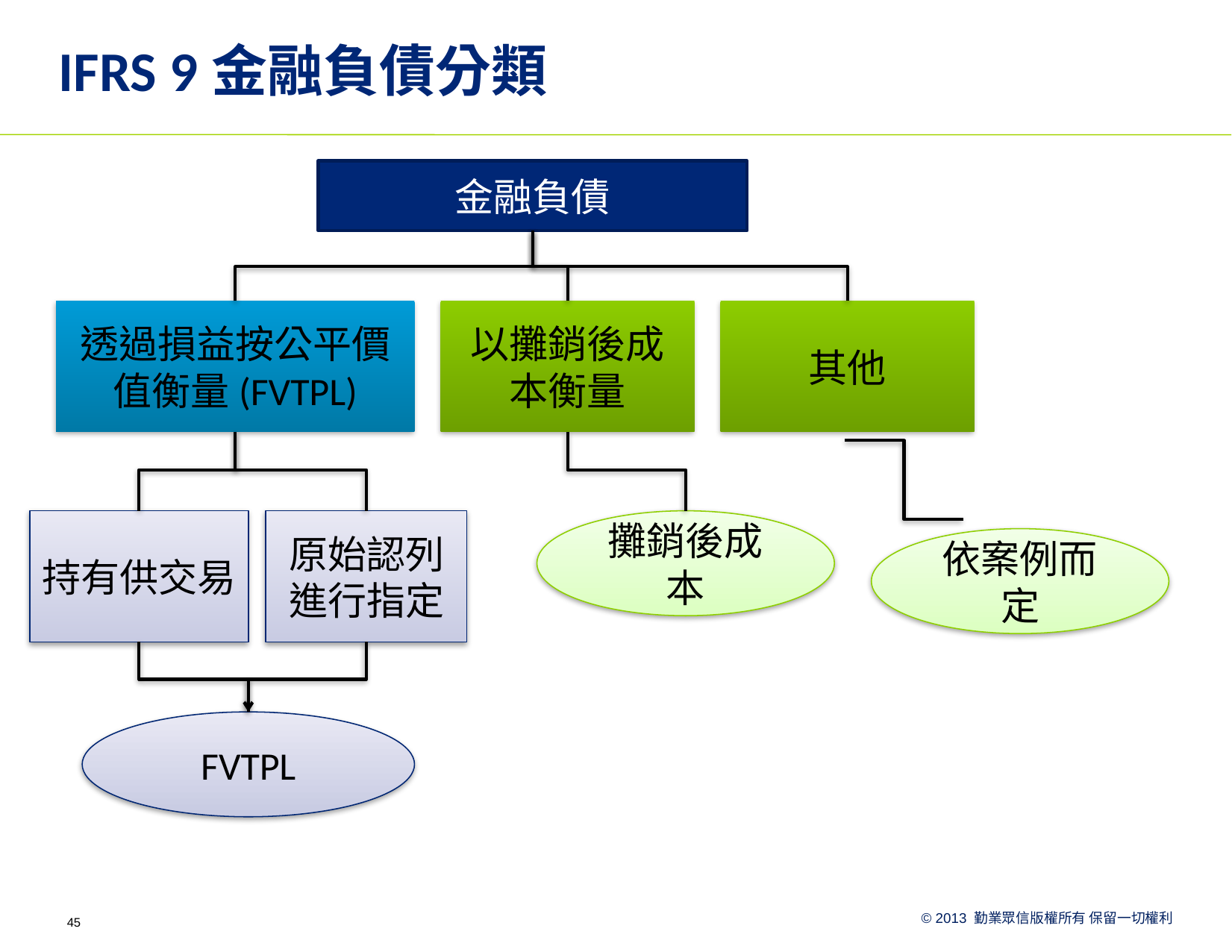

# IFRS 9金融負債分類
金融負債
透過損益按公平價值衡量(FVTPL)
以攤銷後成本衡量
其他
持有供交易
原始認列進行指定
攤銷後成本
依案例而定
FVTPL
45